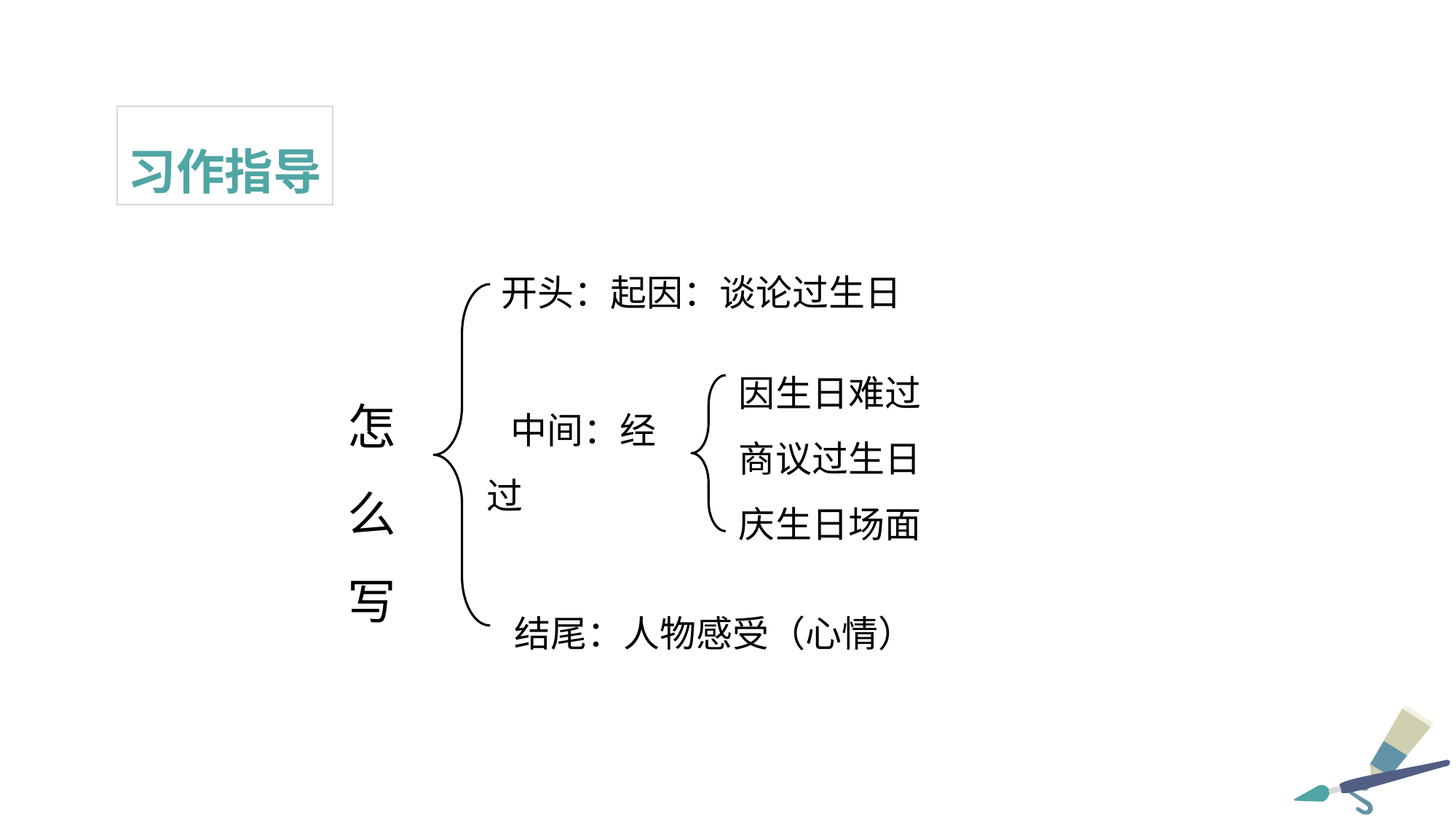

习作指导
开头：起因：谈论过生日

因生日难过
商议过生日
庆生日场面

中间：经过
怎
么
写

结尾：人物感受（心情）